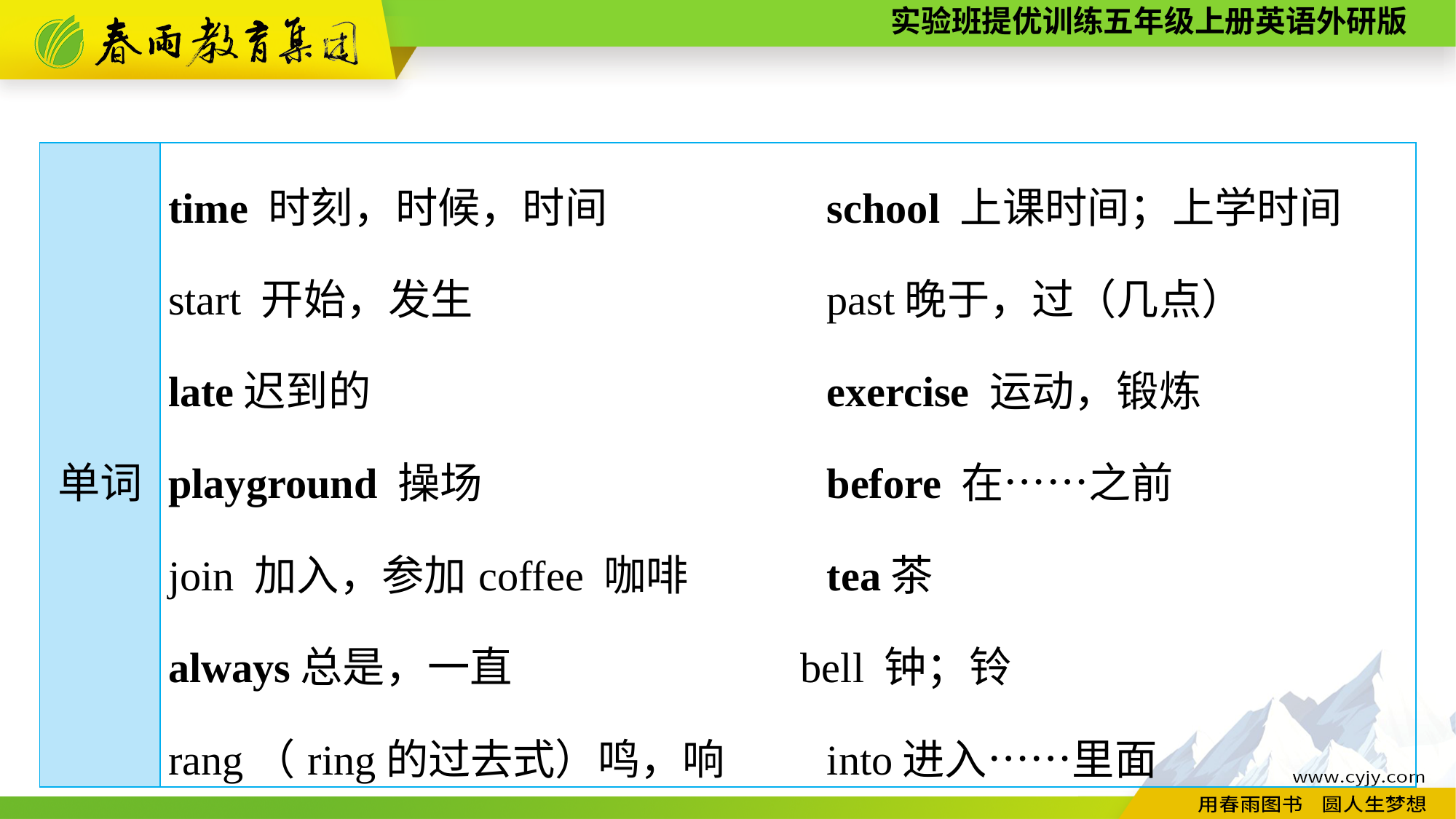

| 单词 | time 时刻，时候，时间 school 上课时间；上学时间 start 开始，发生 past晚于，过（几点） late迟到的 exercise 运动，锻炼 playground 操场 before 在……之前 join 加入，参加coffee 咖啡 tea茶 always总是，一直 bell 钟；铃 rang（ring的过去式）鸣，响 into进入……里面 |
| --- | --- |